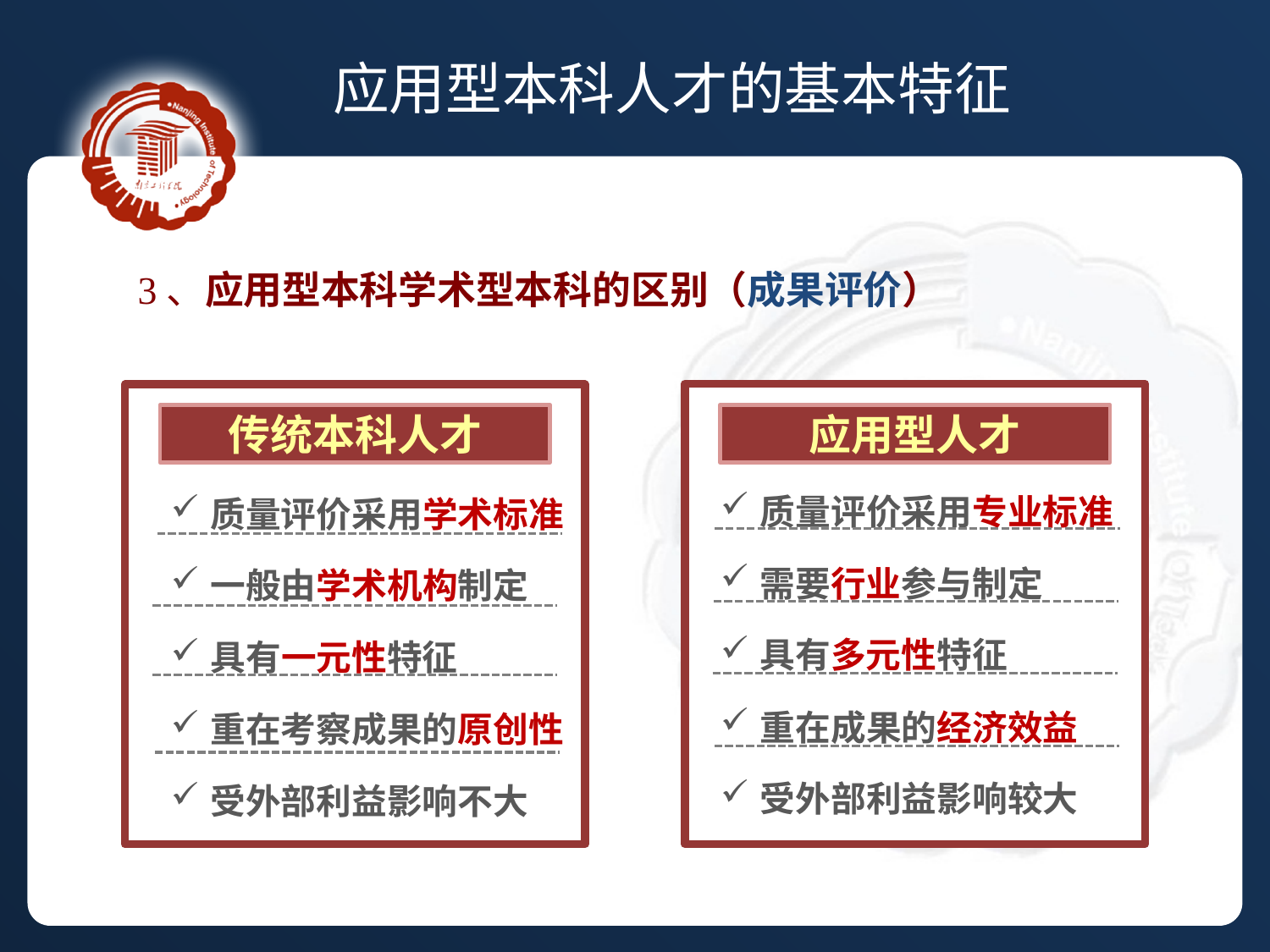

应用型本科人才的基本特征
3、应用型本科学术型本科的区别（成果评价）

应用型人才
质量评价采用专业标准
需要行业参与制定
具有多元性特征
重在成果的经济效益
受外部利益影响较大

传统本科人才
质量评价采用学术标准
一般由学术机构制定
具有一元性特征
重在考察成果的原创性
受外部利益影响不大